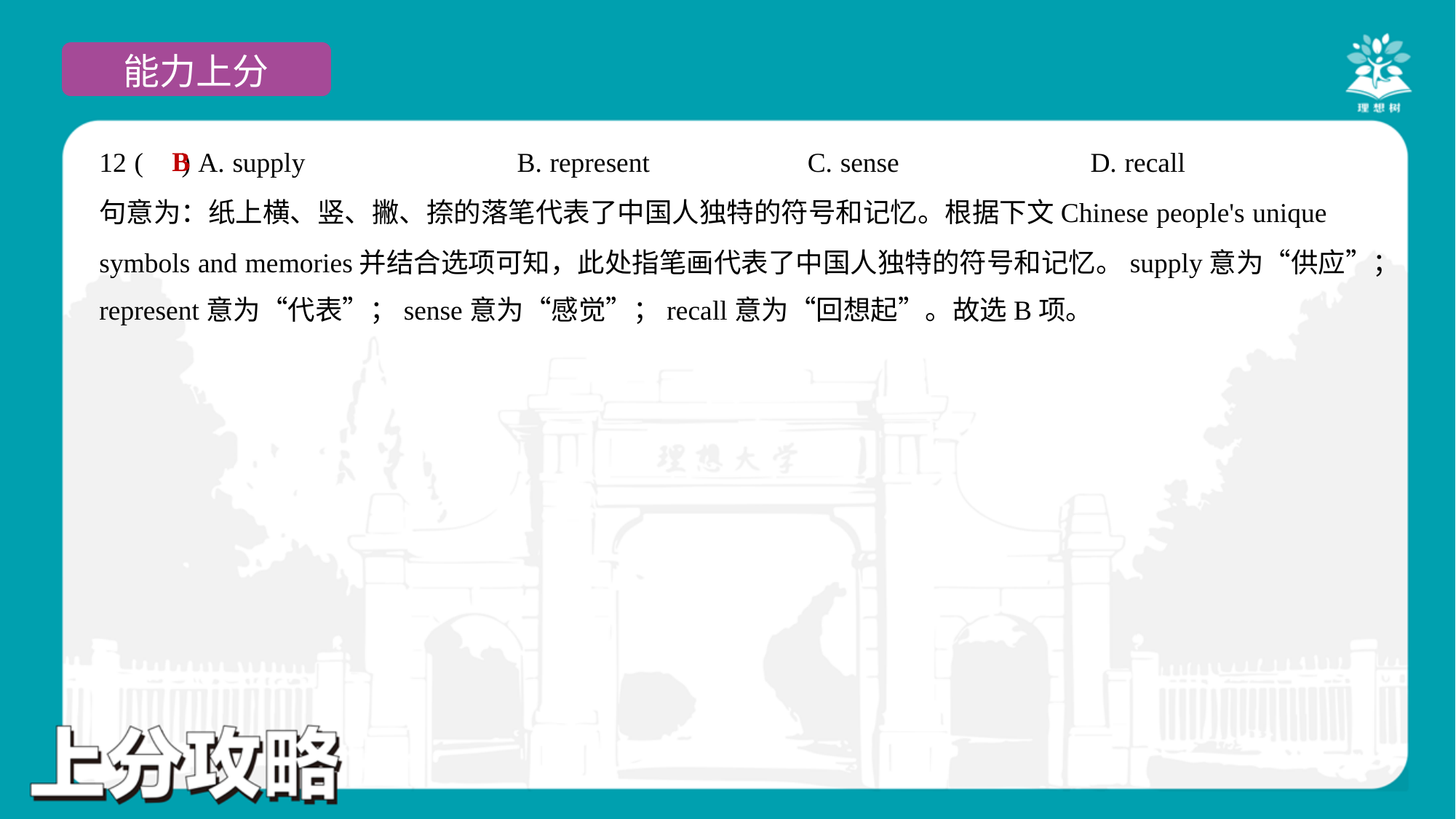

B
12 (     ) A. supply	B. represent	C. sense	D. recall
句意为：纸上横、竖、撇、捺的落笔代表了中国人独特的符号和记忆。根据下文Chinese people's unique
symbols and memories并结合选项可知，此处指笔画代表了中国人独特的符号和记忆。supply意为“供应”；
represent意为“代表”；sense意为“感觉”；recall意为“回想起”。故选B项。